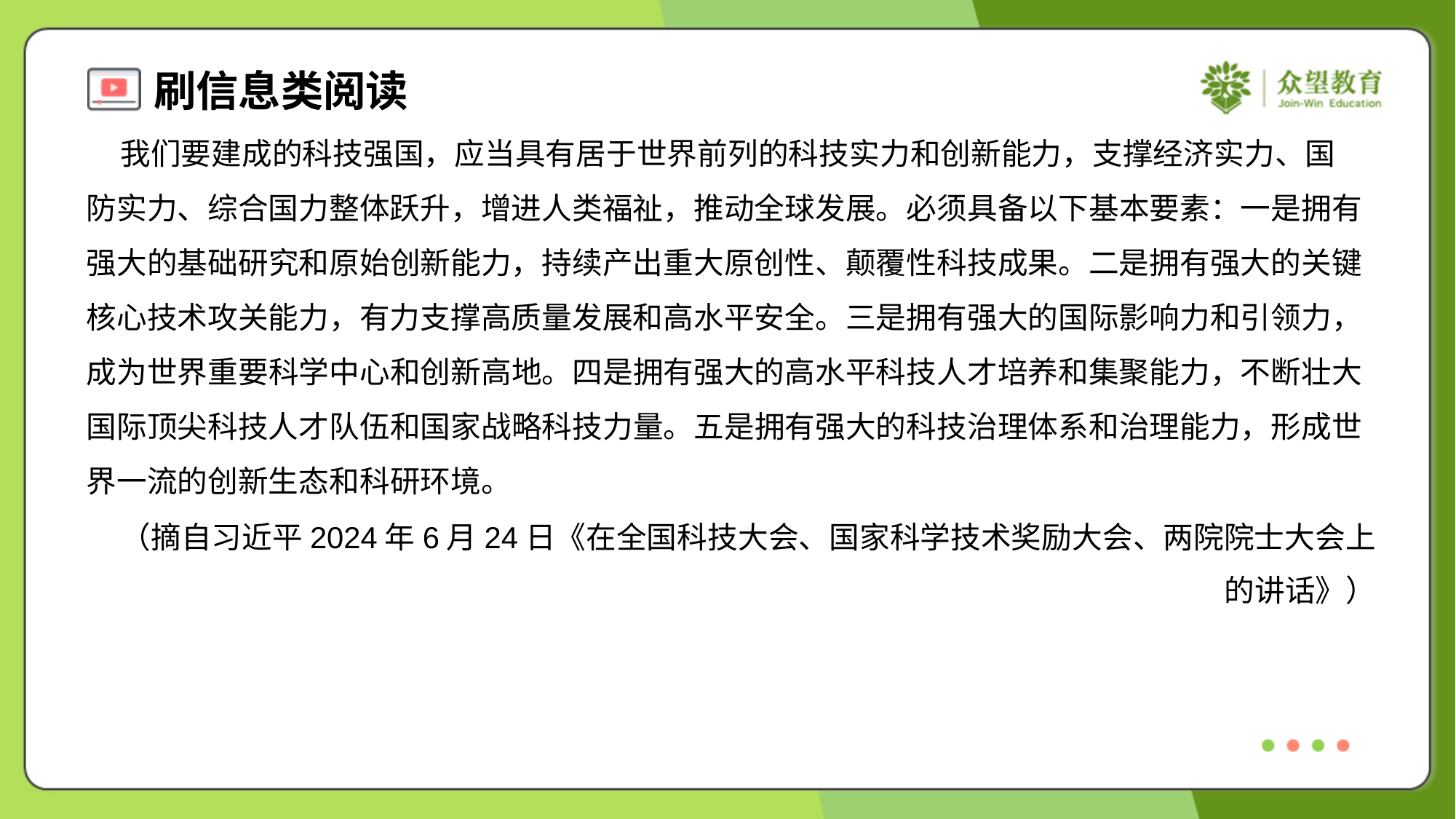

我们要建成的科技强国，应当具有居于世界前列的科技实力和创新能力，支撑经济实力、国
防实力、综合国力整体跃升，增进人类福祉，推动全球发展。必须具备以下基本要素：一是拥有
强大的基础研究和原始创新能力，持续产出重大原创性、颠覆性科技成果。二是拥有强大的关键
核心技术攻关能力，有力支撑高质量发展和高水平安全。三是拥有强大的国际影响力和引领力，
成为世界重要科学中心和创新高地。四是拥有强大的高水平科技人才培养和集聚能力，不断壮大
国际顶尖科技人才队伍和国家战略科技力量。五是拥有强大的科技治理体系和治理能力，形成世
界一流的创新生态和科研环境。
    （摘自习近平2024年6月24日《在全国科技大会、国家科学技术奖励大会、两院院士大会上
的讲话》）